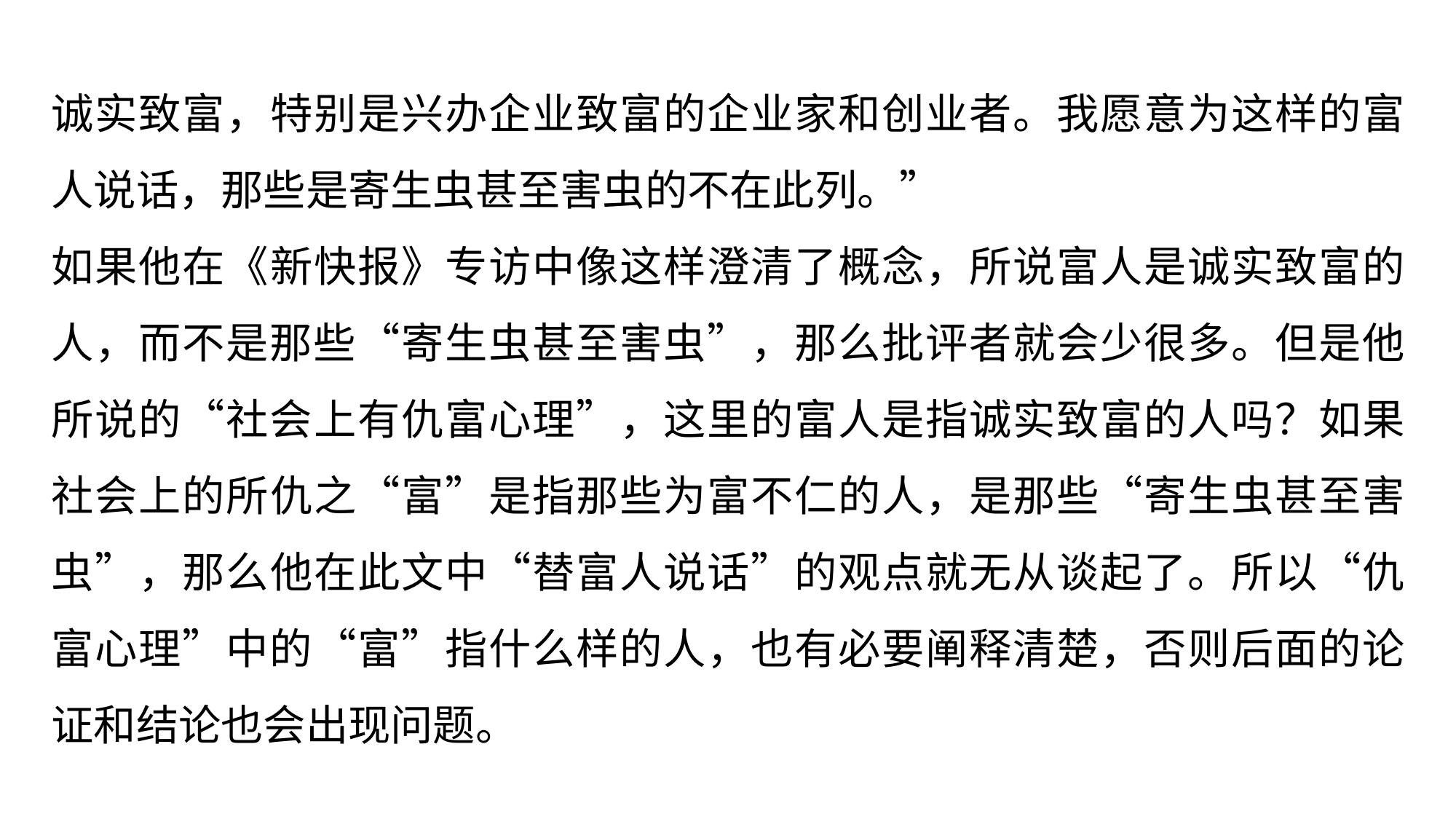

诚实致富，特别是兴办企业致富的企业家和创业者。我愿意为这样的富人说话，那些是寄生虫甚至害虫的不在此列。”
如果他在《新快报》专访中像这样澄清了概念，所说富人是诚实致富的人，而不是那些“寄生虫甚至害虫”，那么批评者就会少很多。但是他所说的“社会上有仇富心理”，这里的富人是指诚实致富的人吗？如果社会上的所仇之“富”是指那些为富不仁的人，是那些“寄生虫甚至害虫”，那么他在此文中“替富人说话”的观点就无从谈起了。所以“仇富心理”中的“富”指什么样的人，也有必要阐释清楚，否则后面的论证和结论也会出现问题。